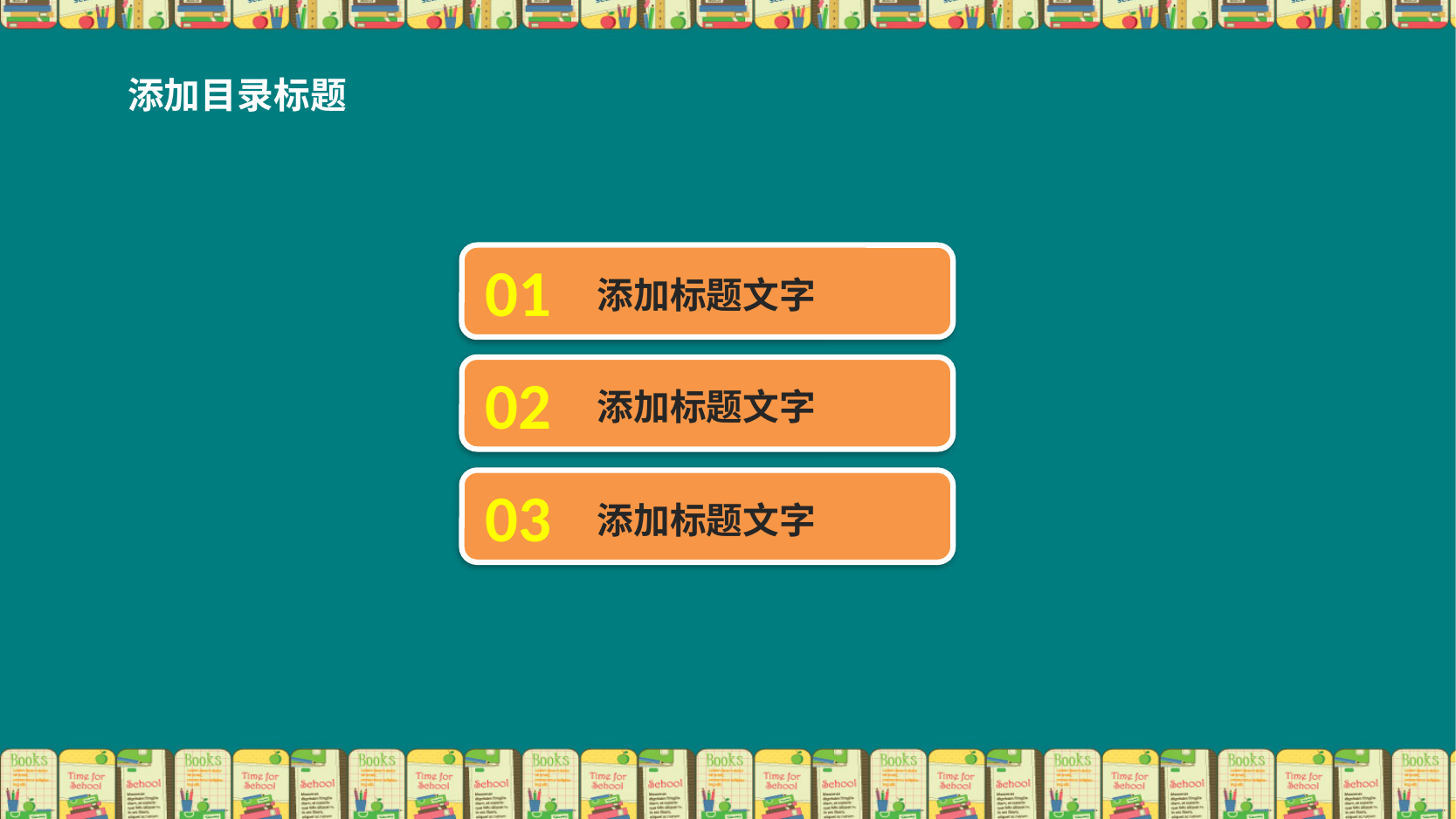

添加目录标题

01
添加标题文字

02
添加标题文字

03
添加标题文字